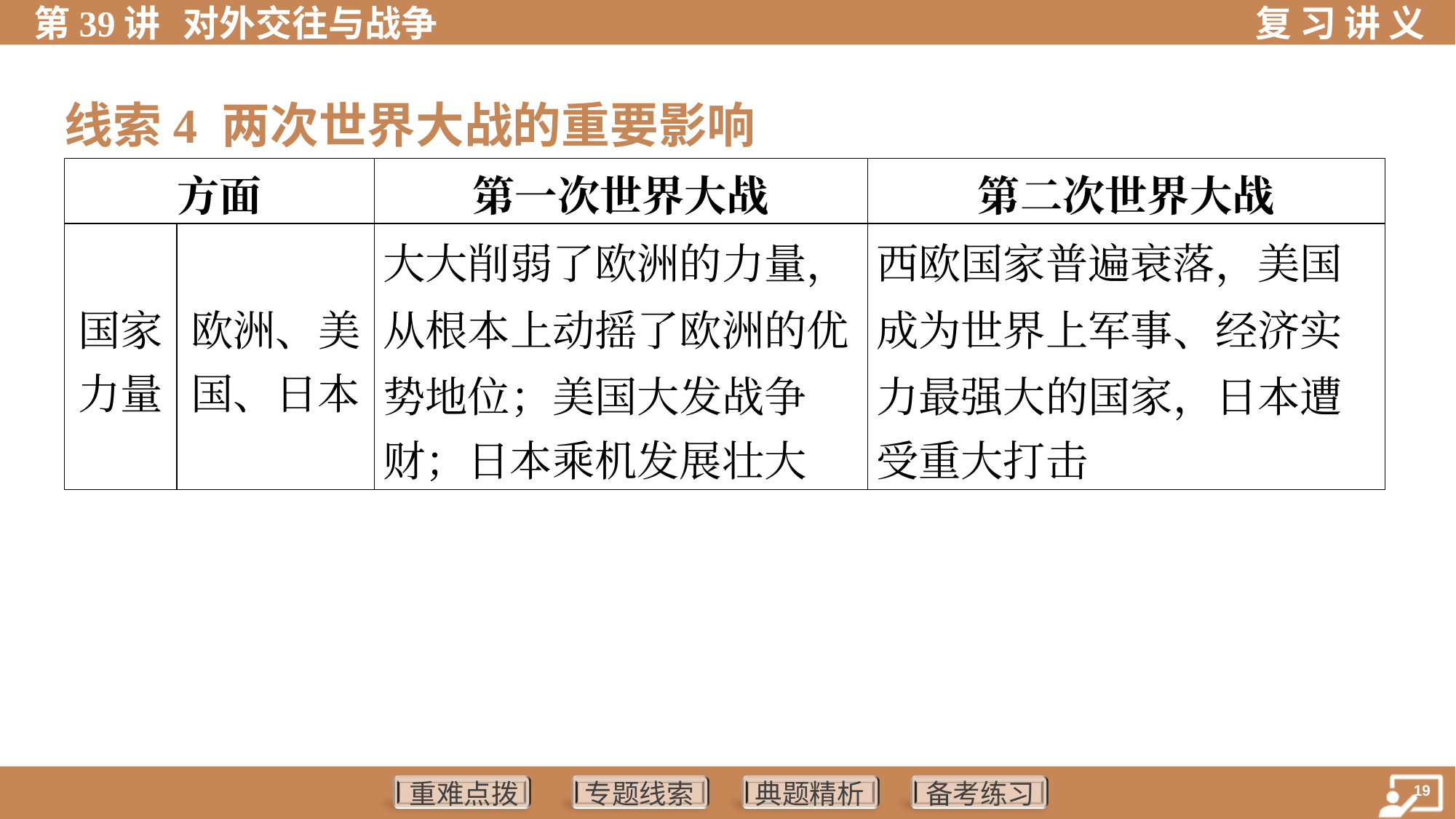

线索4 两次世界大战的重要影响
| 方面 |  | 第一次世界大战 | 第二次世界大战 |
| --- | --- | --- | --- |
| 国家 力量 | 欧洲、美 国、日本 | 大大削弱了欧洲的力量， 从根本上动摇了欧洲的优 势地位；美国大发战争 财；日本乘机发展壮大 | 西欧国家普遍衰落，美国 成为世界上军事、经济实 力最强大的国家，日本遭 受重大打击 |